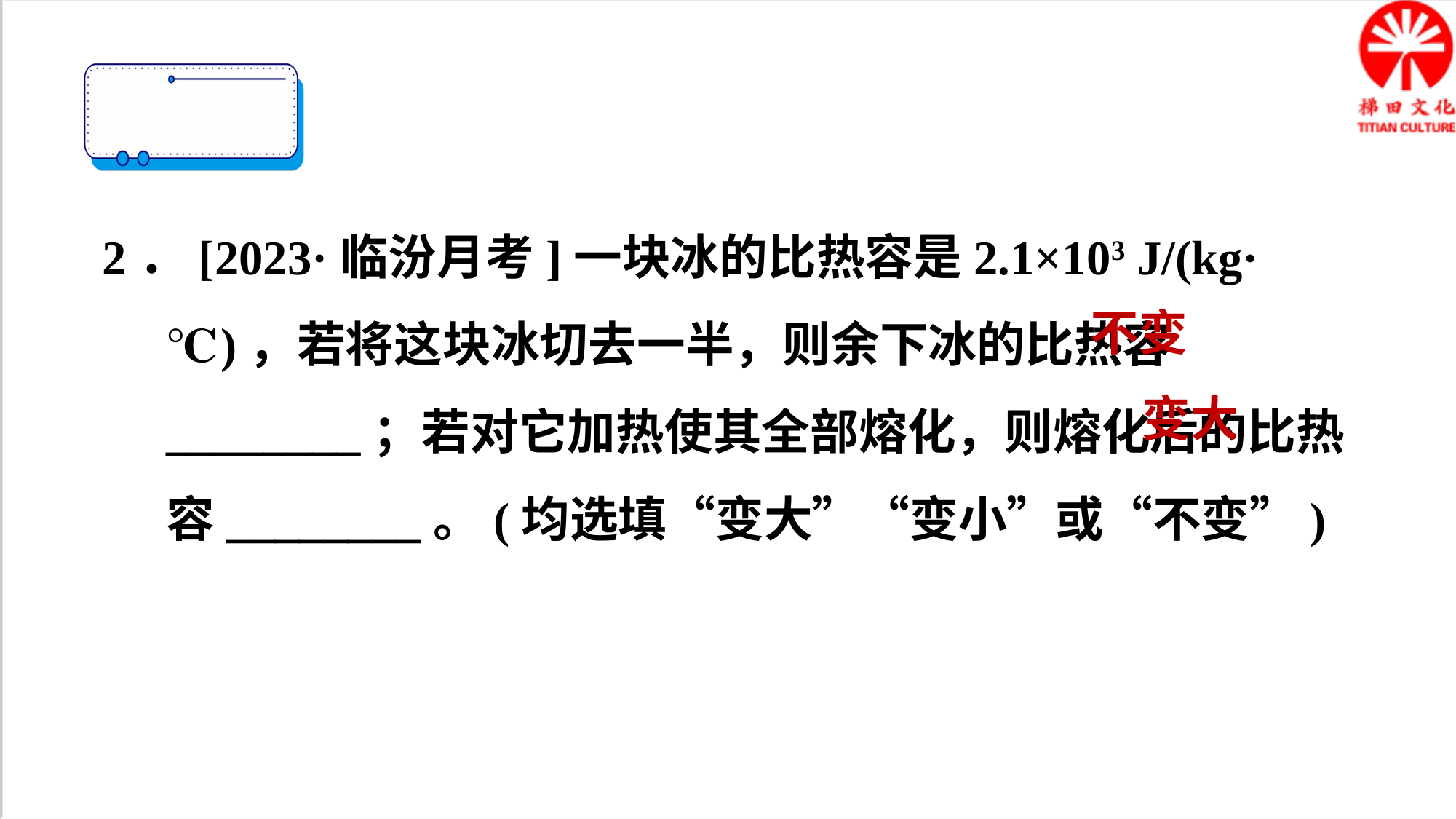

2．[2023·临汾月考]一块冰的比热容是2.1×103 J/(kg·℃)，若将这块冰切去一半，则余下冰的比热容________；若对它加热使其全部熔化，则熔化后的比热容________。(均选填“变大”“变小”或“不变”)
不变
变大